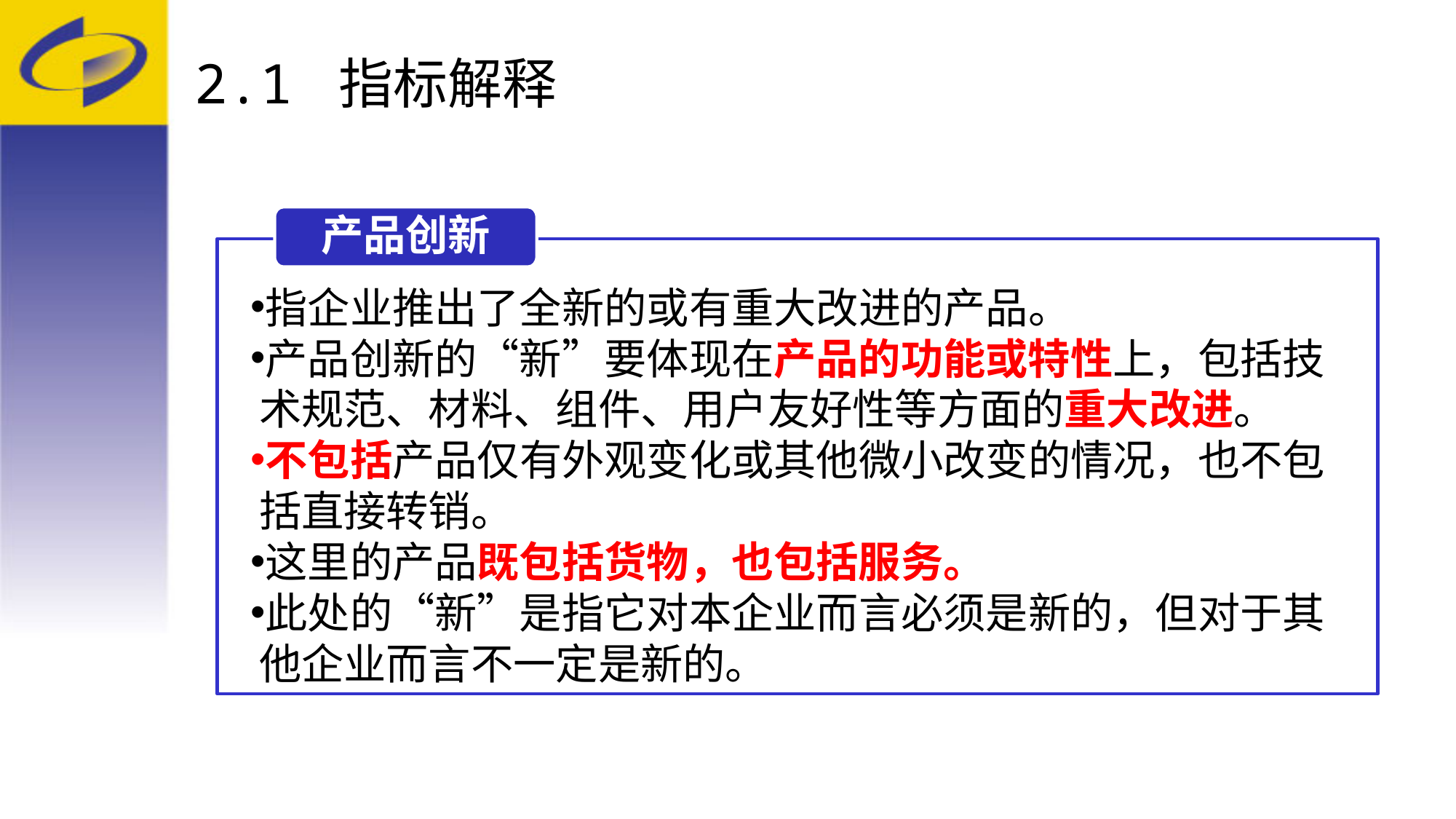

# 2.1 指标解释
产品创新
指企业推出了全新的或有重大改进的产品。
产品创新的“新”要体现在产品的功能或特性上，包括技术规范、材料、组件、用户友好性等方面的重大改进。
不包括产品仅有外观变化或其他微小改变的情况，也不包括直接转销。
这里的产品既包括货物，也包括服务。
此处的“新”是指它对本企业而言必须是新的，但对于其他企业而言不一定是新的。